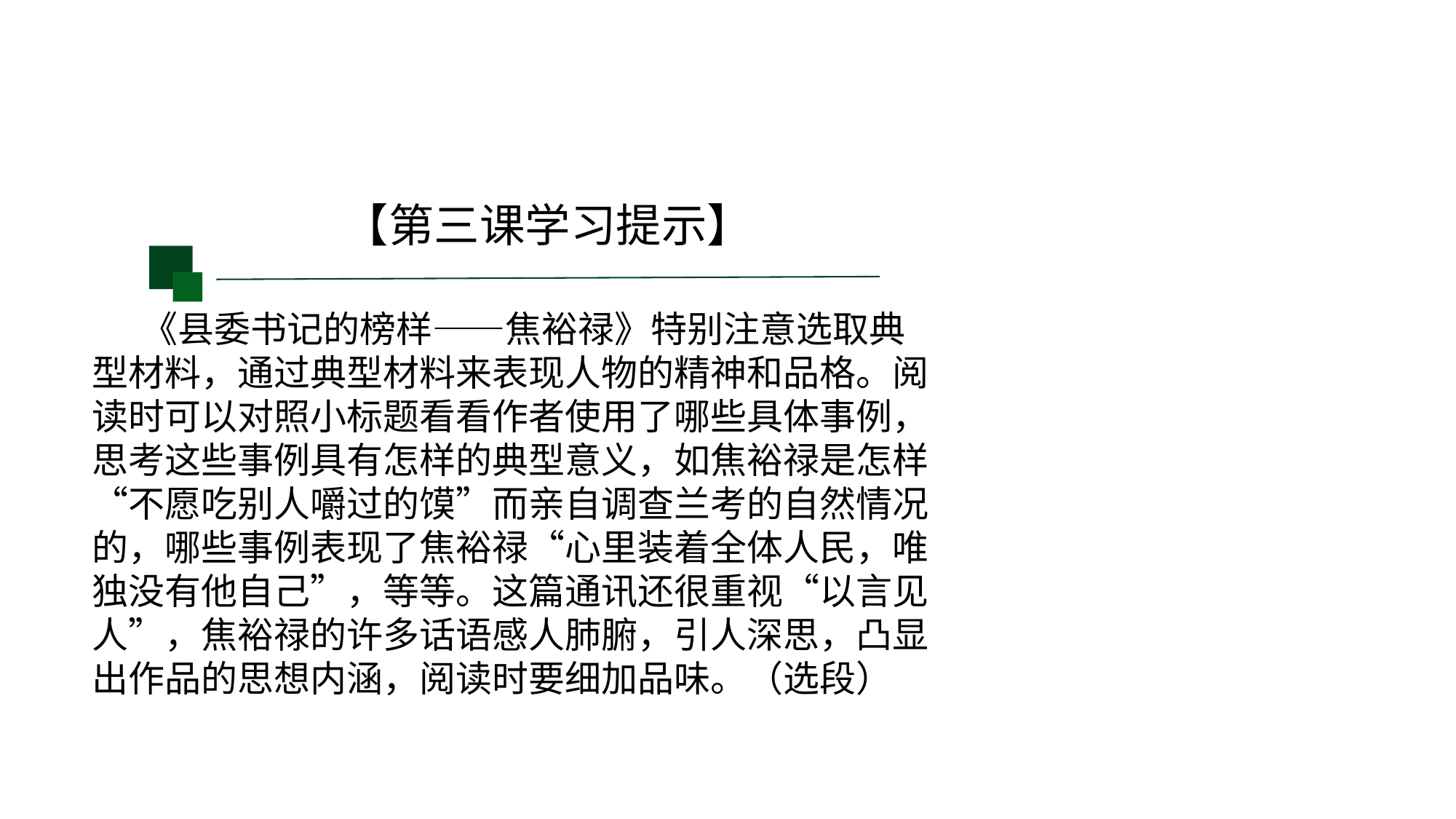

【第三课学习提示】

     《县委书记的榜样——焦裕禄》特别注意选取典型材料，通过典型材料来表现人物的精神和品格。阅读时可以对照小标题看看作者使用了哪些具体事例，思考这些事例具有怎样的典型意义，如焦裕禄是怎样“不愿吃别人嚼过的馍”而亲自调查兰考的自然情况的，哪些事例表现了焦裕禄“心里装着全体人民，唯独没有他自己”，等等。这篇通讯还很重视“以言见人”，焦裕禄的许多话语感人肺腑，引人深思，凸显出作品的思想内涵，阅读时要细加品味。（选段）